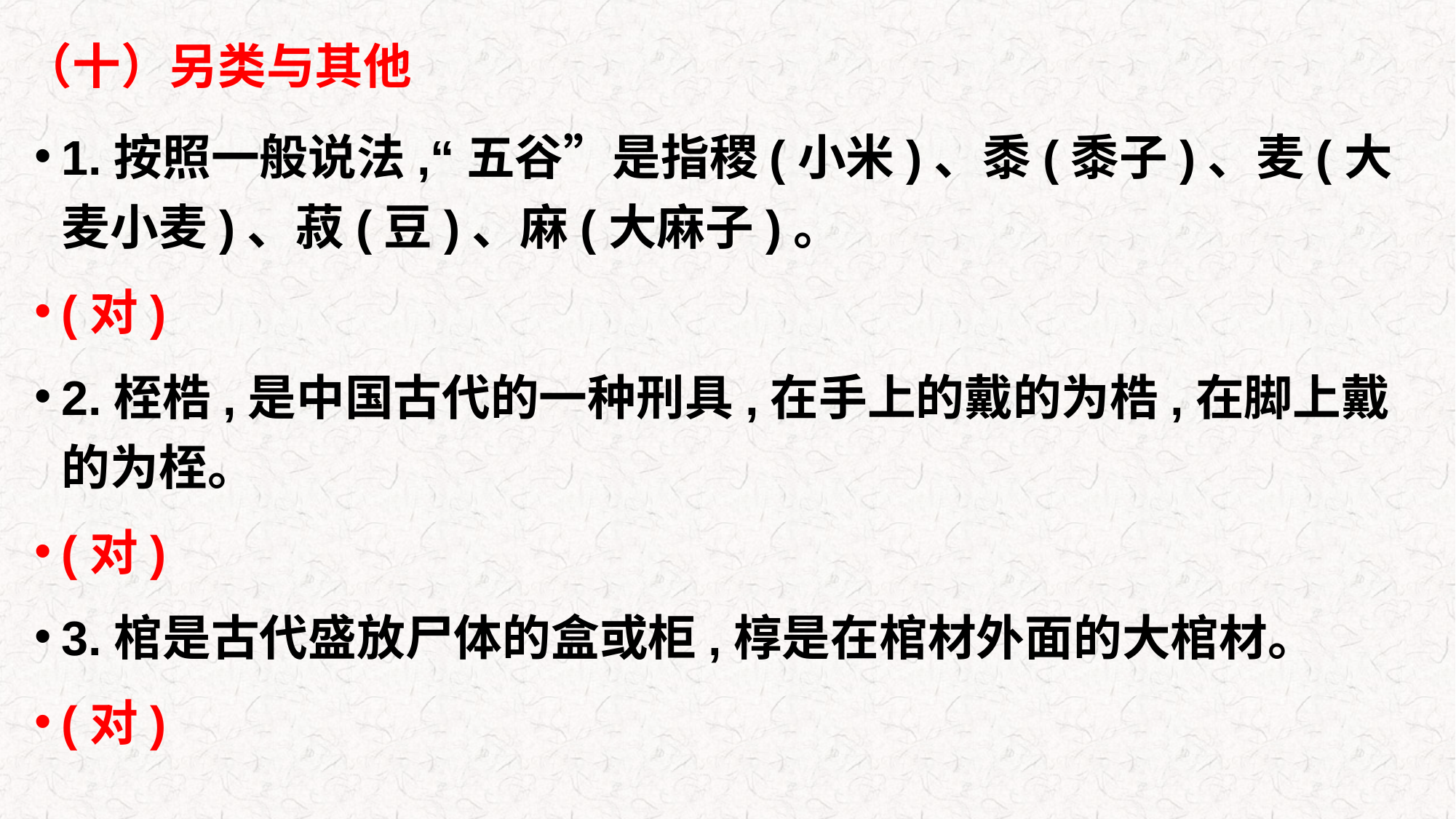

# （十）另类与其他
1.按照一般说法,“五谷”是指稷(小米)、黍(黍子)、麦(大麦小麦)、菽(豆)、麻(大麻子)。
(对)
2.桎梏,是中国古代的一种刑具,在手上的戴的为梏,在脚上戴的为桎。
(对)
3.棺是古代盛放尸体的盒或柜,椁是在棺材外面的大棺材。
(对)